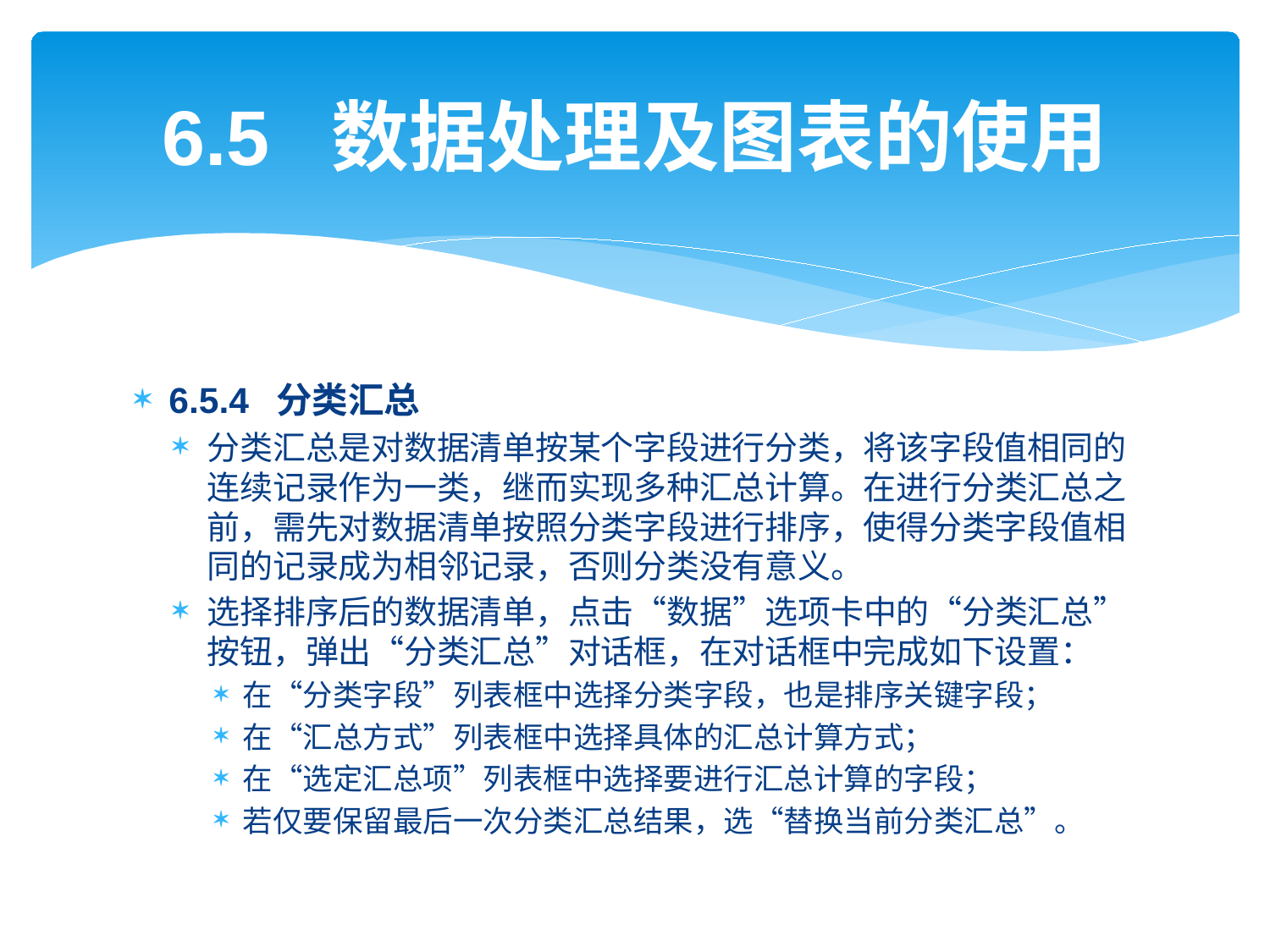

# 6.5  数据处理及图表的使用
6.5.4  分类汇总
分类汇总是对数据清单按某个字段进行分类，将该字段值相同的连续记录作为一类，继而实现多种汇总计算。在进行分类汇总之前，需先对数据清单按照分类字段进行排序，使得分类字段值相同的记录成为相邻记录，否则分类没有意义。
选择排序后的数据清单，点击“数据”选项卡中的“分类汇总”按钮，弹出“分类汇总”对话框，在对话框中完成如下设置：
在“分类字段”列表框中选择分类字段，也是排序关键字段；
在“汇总方式”列表框中选择具体的汇总计算方式；
在“选定汇总项”列表框中选择要进行汇总计算的字段；
若仅要保留最后一次分类汇总结果，选“替换当前分类汇总”。